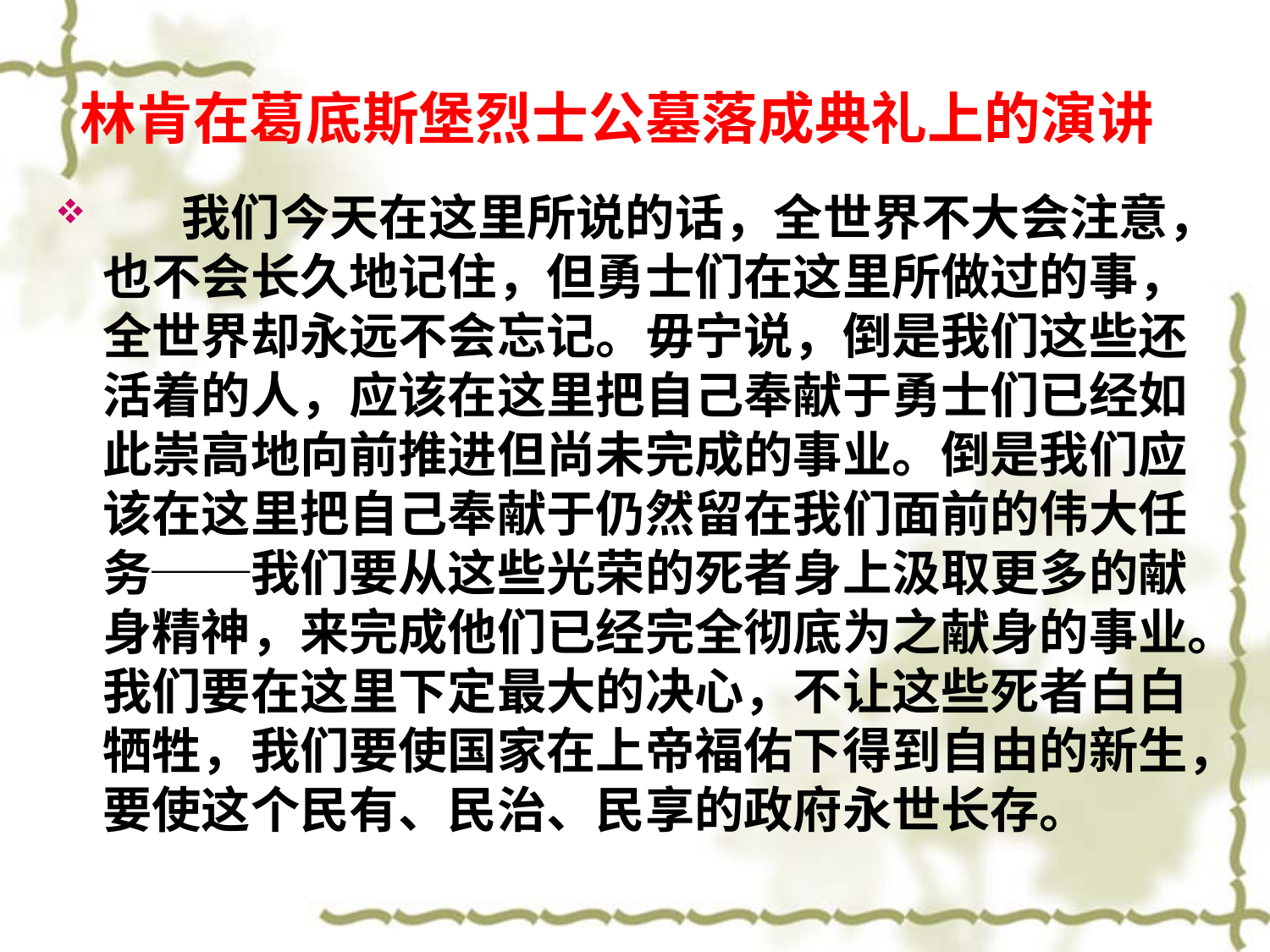

# 林肯在葛底斯堡烈士公墓落成典礼上的演讲
      我们今天在这里所说的话，全世界不大会注意，也不会长久地记住，但勇士们在这里所做过的事，全世界却永远不会忘记。毋宁说，倒是我们这些还活着的人，应该在这里把自己奉献于勇士们已经如此崇高地向前推进但尚未完成的事业。倒是我们应该在这里把自己奉献于仍然留在我们面前的伟大任务──我们要从这些光荣的死者身上汲取更多的献身精神，来完成他们已经完全彻底为之献身的事业。我们要在这里下定最大的决心，不让这些死者白白牺牲，我们要使国家在上帝福佑下得到自由的新生，要使这个民有、民治、民享的政府永世长存。